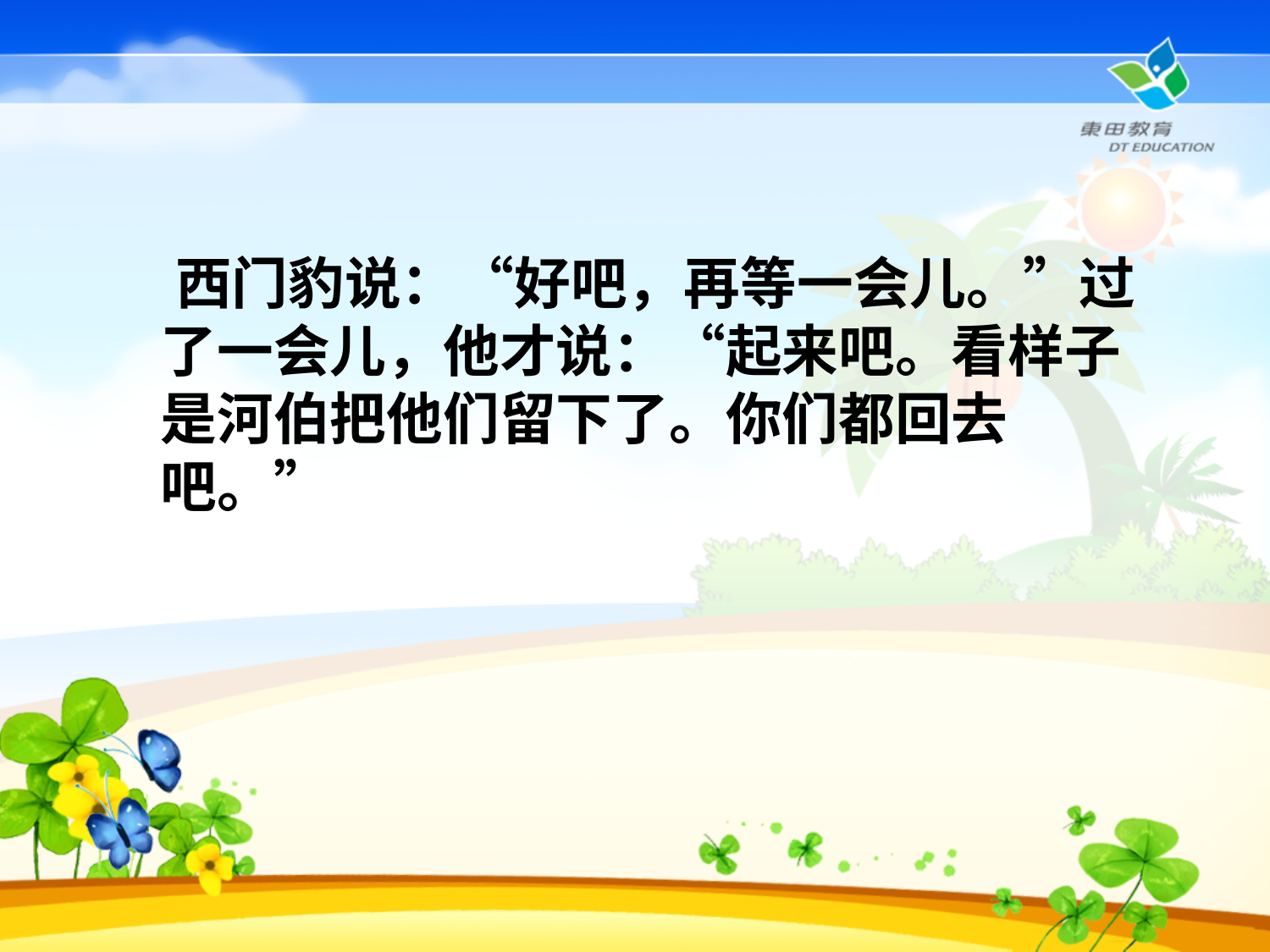

西门豹说：“好吧，再等一会儿。”过了一会儿，他才说：“起来吧。看样子是河伯把他们留下了。你们都回去吧。”